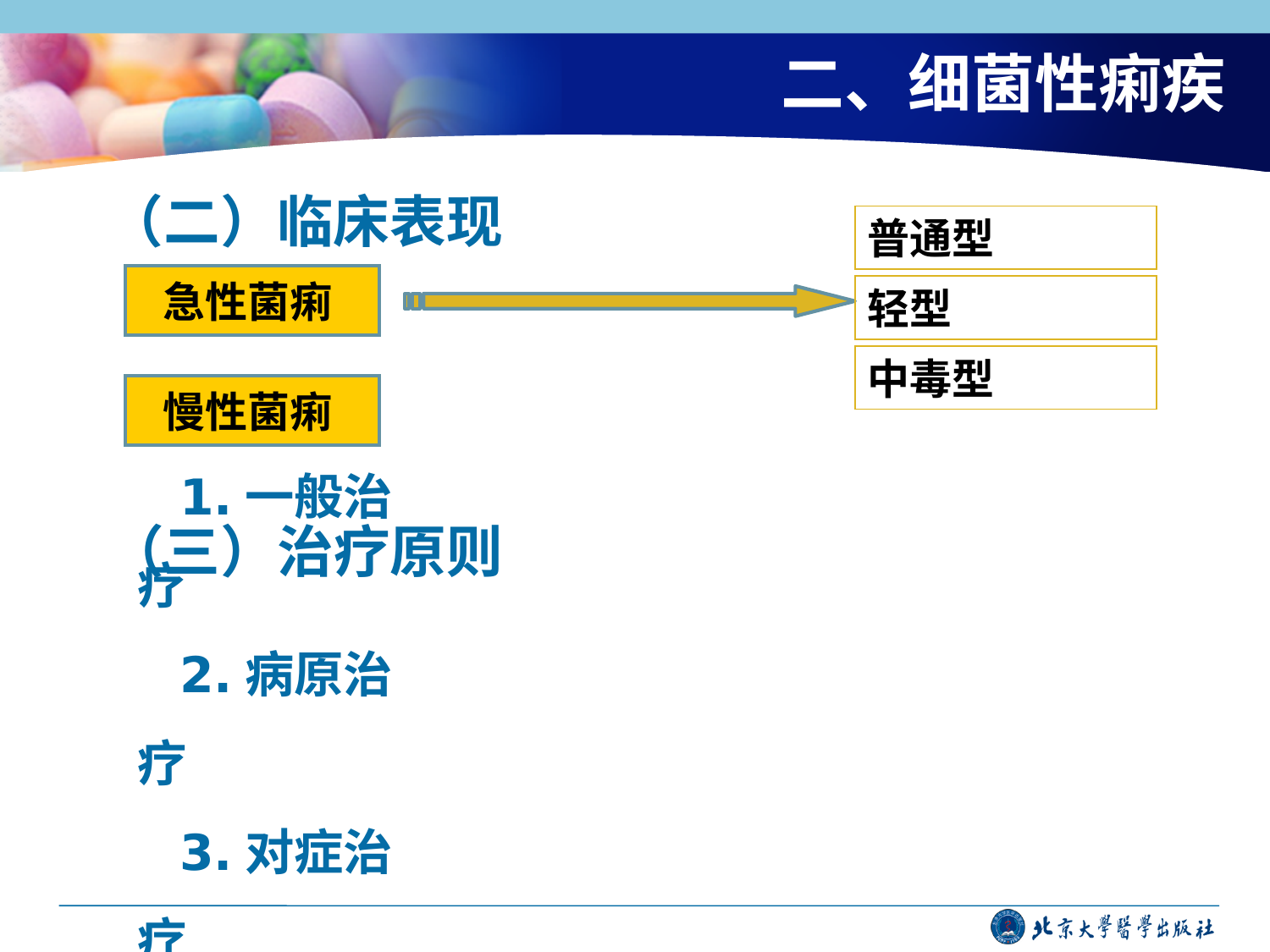

# 二、细菌性痢疾
（二）临床表现
普通型
急性菌痢
轻型

中毒型
慢性菌痢
（三）治疗原则
1.一般治疗
2.病原治疗
3.对症治疗